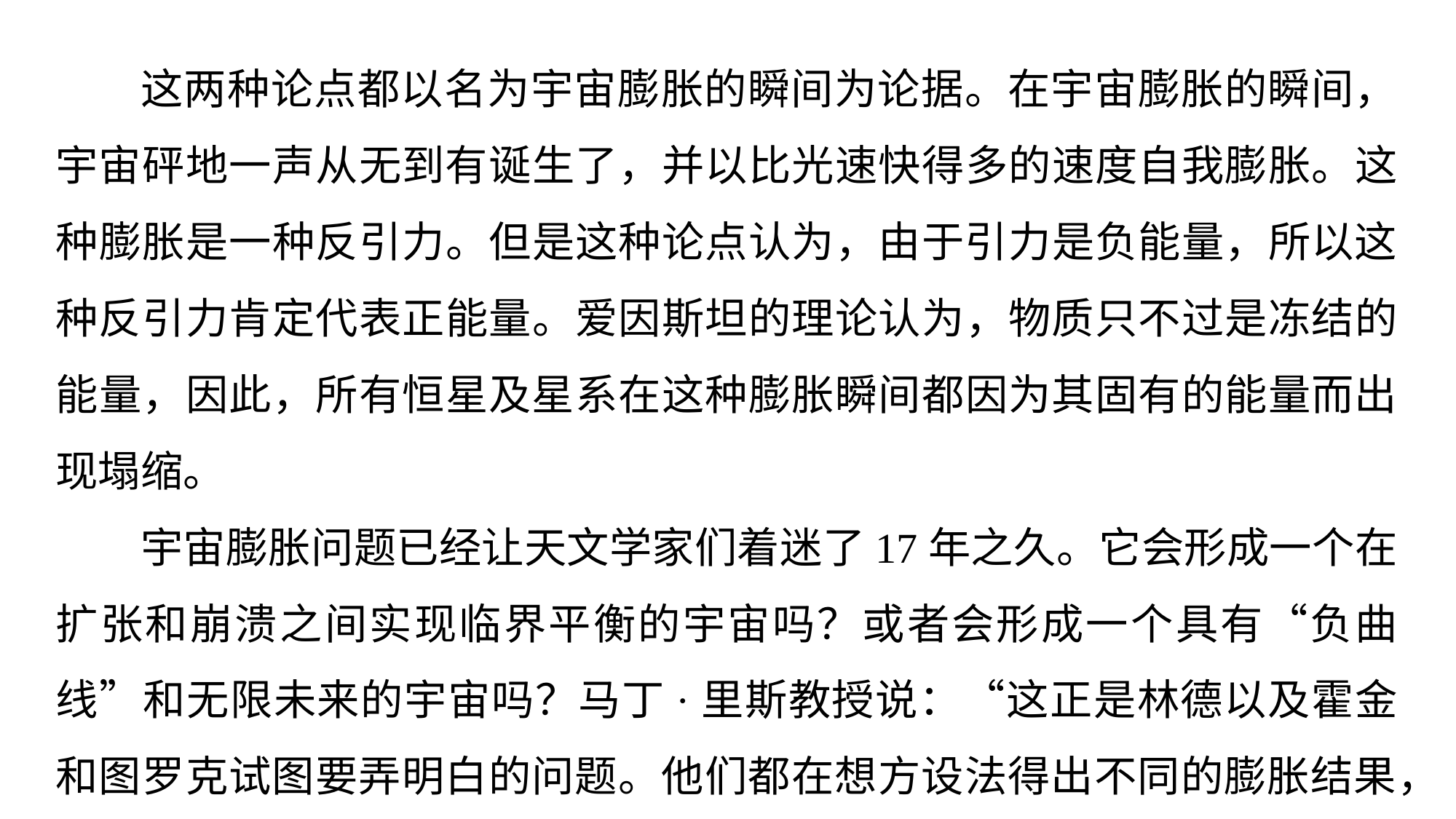

这两种论点都以名为宇宙膨胀的瞬间为论据。在宇宙膨胀的瞬间，宇宙砰地一声从无到有诞生了，并以比光速快得多的速度自我膨胀。这种膨胀是一种反引力。但是这种论点认为，由于引力是负能量，所以这种反引力肯定代表正能量。爱因斯坦的理论认为，物质只不过是冻结的能量，因此，所有恒星及星系在这种膨胀瞬间都因为其固有的能量而出现塌缩。
宇宙膨胀问题已经让天文学家们着迷了17年之久。它会形成一个在扩张和崩溃之间实现临界平衡的宇宙吗？或者会形成一个具有“负曲线”和无限未来的宇宙吗？马丁·里斯教授说：“这正是林德以及霍金和图罗克试图要弄明白的问题。他们都在想方设法得出不同的膨胀结果，使我